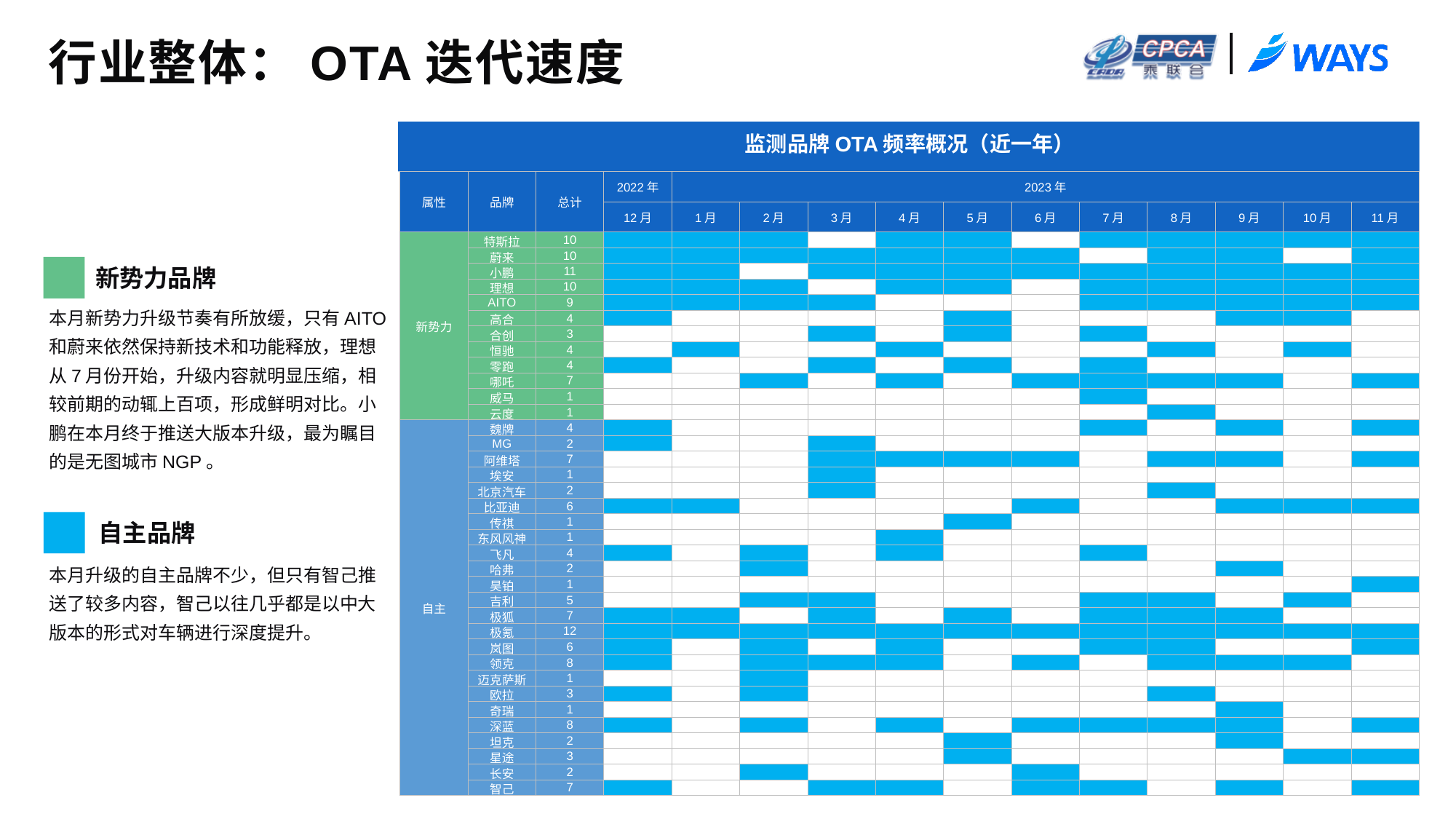

# 行业整体：OTA迭代速度

监测品牌OTA频率概况（近一年）
| 属性 | 品牌 | 总计 | 2022年 | 2023年 |  |  |  |  |  |  |  |  |  |  |
| --- | --- | --- | --- | --- | --- | --- | --- | --- | --- | --- | --- | --- | --- | --- |
|  |  |  | 12月 | 1月 | 2月 | 3月 | 4月 | 5月 | 6月 | 7月 | 8月 | 9月 | 10月 | 11月 |
| 新势力 | 特斯拉 | 10 |  |  |  |  |  |  |  |  |  |  |  |  |
|  | 蔚来 | 10 |  |  |  |  |  |  |  |  |  |  |  |  |
|  | 小鹏 | 11 |  |  |  |  |  |  |  |  |  |  |  |  |
|  | 理想 | 10 |  |  |  |  |  |  |  |  |  |  |  |  |
|  | AITO | 9 |  |  |  |  |  |  |  |  |  |  |  |  |
|  | 高合 | 4 |  |  |  |  |  |  |  |  |  |  |  |  |
|  | 合创 | 3 |  |  |  |  |  |  |  |  |  |  |  |  |
|  | 恒驰 | 4 |  |  |  |  |  |  |  |  |  |  |  |  |
|  | 零跑 | 4 |  |  |  |  |  |  |  |  |  |  |  |  |
|  | 哪吒 | 7 |  |  |  |  |  |  |  |  |  |  |  |  |
|  | 威马 | 1 |  |  |  |  |  |  |  |  |  |  |  |  |
|  | 云度 | 1 |  |  |  |  |  |  |  |  |  |  |  |  |
| 自主 | 魏牌 | 4 |  |  |  |  |  |  |  |  |  |  |  |  |
|  | MG | 2 |  |  |  |  |  |  |  |  |  |  |  |  |
|  | 阿维塔 | 7 |  |  |  |  |  |  |  |  |  |  |  |  |
|  | 埃安 | 1 |  |  |  |  |  |  |  |  |  |  |  |  |
|  | 北京汽车 | 2 |  |  |  |  |  |  |  |  |  |  |  |  |
|  | 比亚迪 | 6 |  |  |  |  |  |  |  |  |  |  |  |  |
|  | 传祺 | 1 |  |  |  |  |  |  |  |  |  |  |  |  |
|  | 东风风神 | 1 |  |  |  |  |  |  |  |  |  |  |  |  |
|  | 飞凡 | 4 |  |  |  |  |  |  |  |  |  |  |  |  |
|  | 哈弗 | 2 |  |  |  |  |  |  |  |  |  |  |  |  |
|  | 昊铂 | 1 |  |  |  |  |  |  |  |  |  |  |  |  |
|  | 吉利 | 5 |  |  |  |  |  |  |  |  |  |  |  |  |
|  | 极狐 | 7 |  |  |  |  |  |  |  |  |  |  |  |  |
|  | 极氪 | 12 |  |  |  |  |  |  |  |  |  |  |  |  |
|  | 岚图 | 6 |  |  |  |  |  |  |  |  |  |  |  |  |
|  | 领克 | 8 |  |  |  |  |  |  |  |  |  |  |  |  |
|  | 迈克萨斯 | 1 |  |  |  |  |  |  |  |  |  |  |  |  |
|  | 欧拉 | 3 |  |  |  |  |  |  |  |  |  |  |  |  |
|  | 奇瑞 | 1 |  |  |  |  |  |  |  |  |  |  |  |  |
|  | 深蓝 | 8 |  |  |  |  |  |  |  |  |  |  |  |  |
|  | 坦克 | 2 |  |  |  |  |  |  |  |  |  |  |  |  |
|  | 星途 | 3 |  |  |  |  |  |  |  |  |  |  |  |  |
|  | 长安 | 2 |  |  |  |  |  |  |  |  |  |  |  |  |
|  | 智己 | 7 |  |  |  |  |  |  |  |  |  |  |  |  |

新势力品牌
本月新势力升级节奏有所放缓，只有AITO和蔚来依然保持新技术和功能释放，理想从7月份开始，升级内容就明显压缩，相较前期的动辄上百项，形成鲜明对比。小鹏在本月终于推送大版本升级，最为瞩目的是无图城市NGP。

自主品牌
本月升级的自主品牌不少，但只有智己推送了较多内容，智己以往几乎都是以中大版本的形式对车辆进行深度提升。